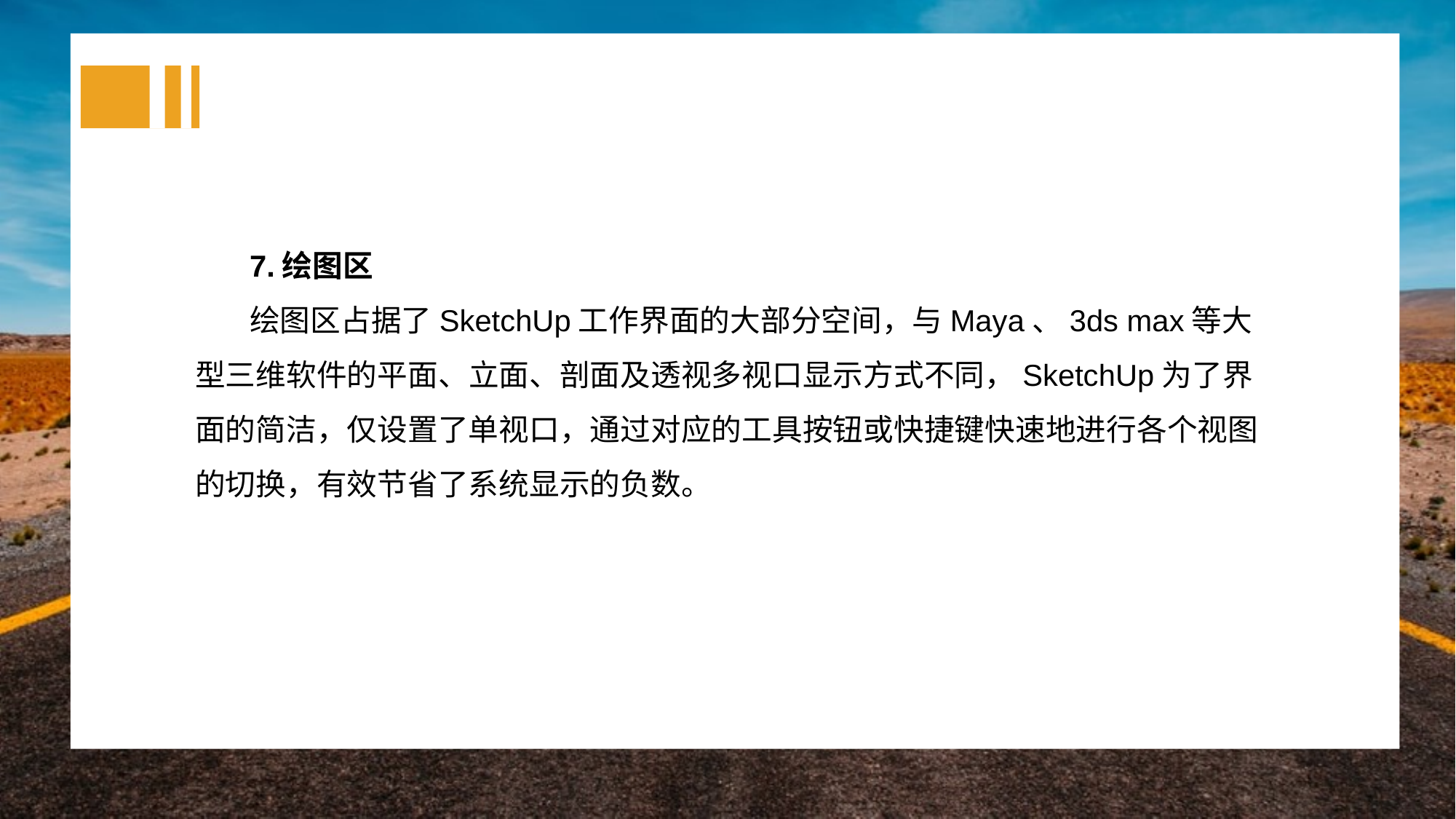

7.绘图区
绘图区占据了SketchUp工作界面的大部分空间，与Maya、3ds max等大型三维软件的平面、立面、剖面及透视多视口显示方式不同，SketchUp为了界面的简洁，仅设置了单视口，通过对应的工具按钮或快捷键快速地进行各个视图的切换，有效节省了系统显示的负数。